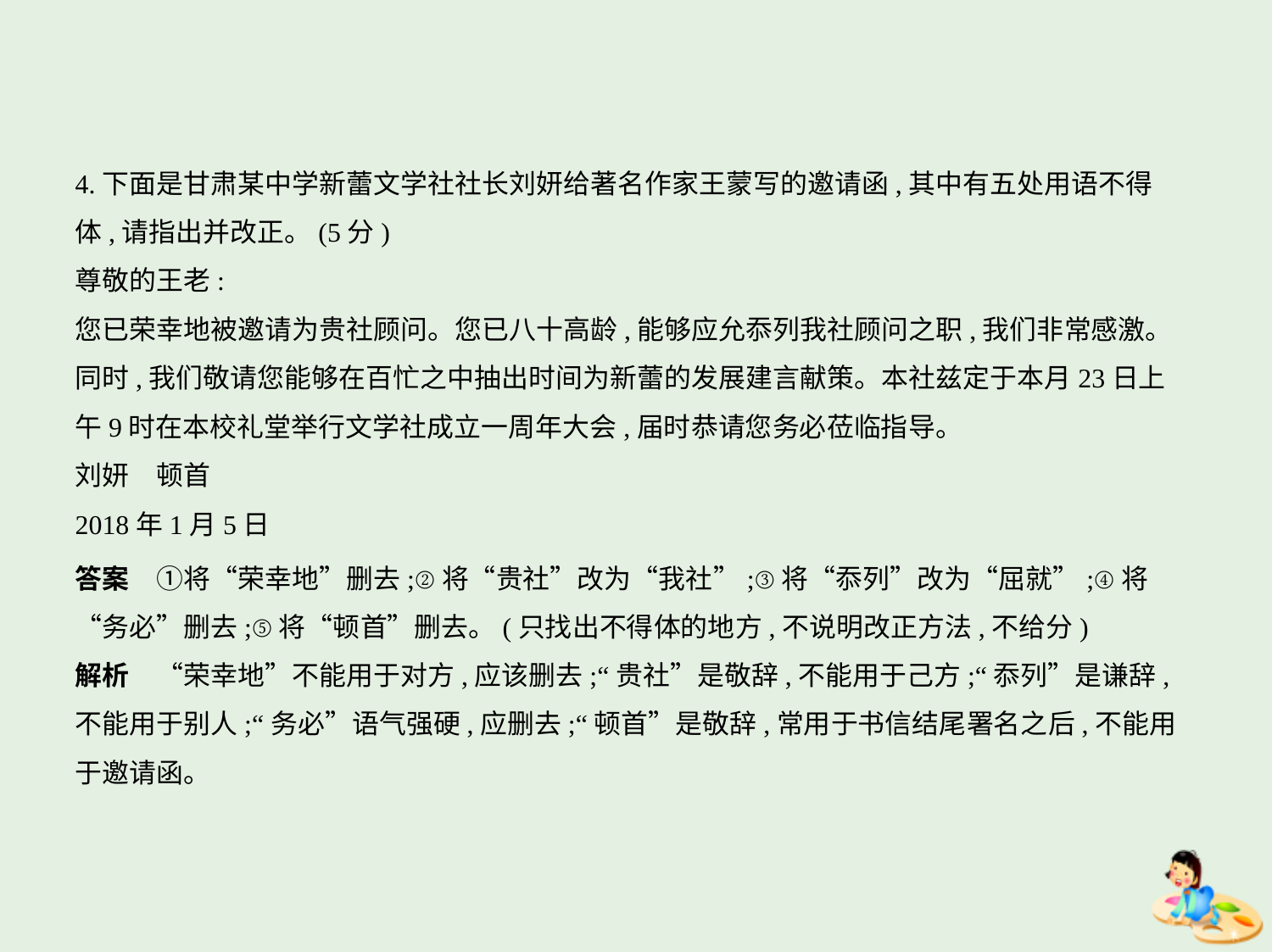

4.下面是甘肃某中学新蕾文学社社长刘妍给著名作家王蒙写的邀请函,其中有五处用语不得
体,请指出并改正。(5分)
尊敬的王老:
您已荣幸地被邀请为贵社顾问。您已八十高龄,能够应允忝列我社顾问之职,我们非常感激。
同时,我们敬请您能够在百忙之中抽出时间为新蕾的发展建言献策。本社兹定于本月23日上
午9时在本校礼堂举行文学社成立一周年大会,届时恭请您务必莅临指导。
刘妍　顿首
2018年1月5日
答案　①将“荣幸地”删去;②将“贵社”改为“我社”;③将“忝列”改为“屈就”;④将
“务必”删去;⑤将“顿首”删去。(只找出不得体的地方,不说明改正方法,不给分)
解析　“荣幸地”不能用于对方,应该删去;“贵社”是敬辞,不能用于己方;“忝列”是谦辞,
不能用于别人;“务必”语气强硬,应删去;“顿首”是敬辞,常用于书信结尾署名之后,不能用
于邀请函。